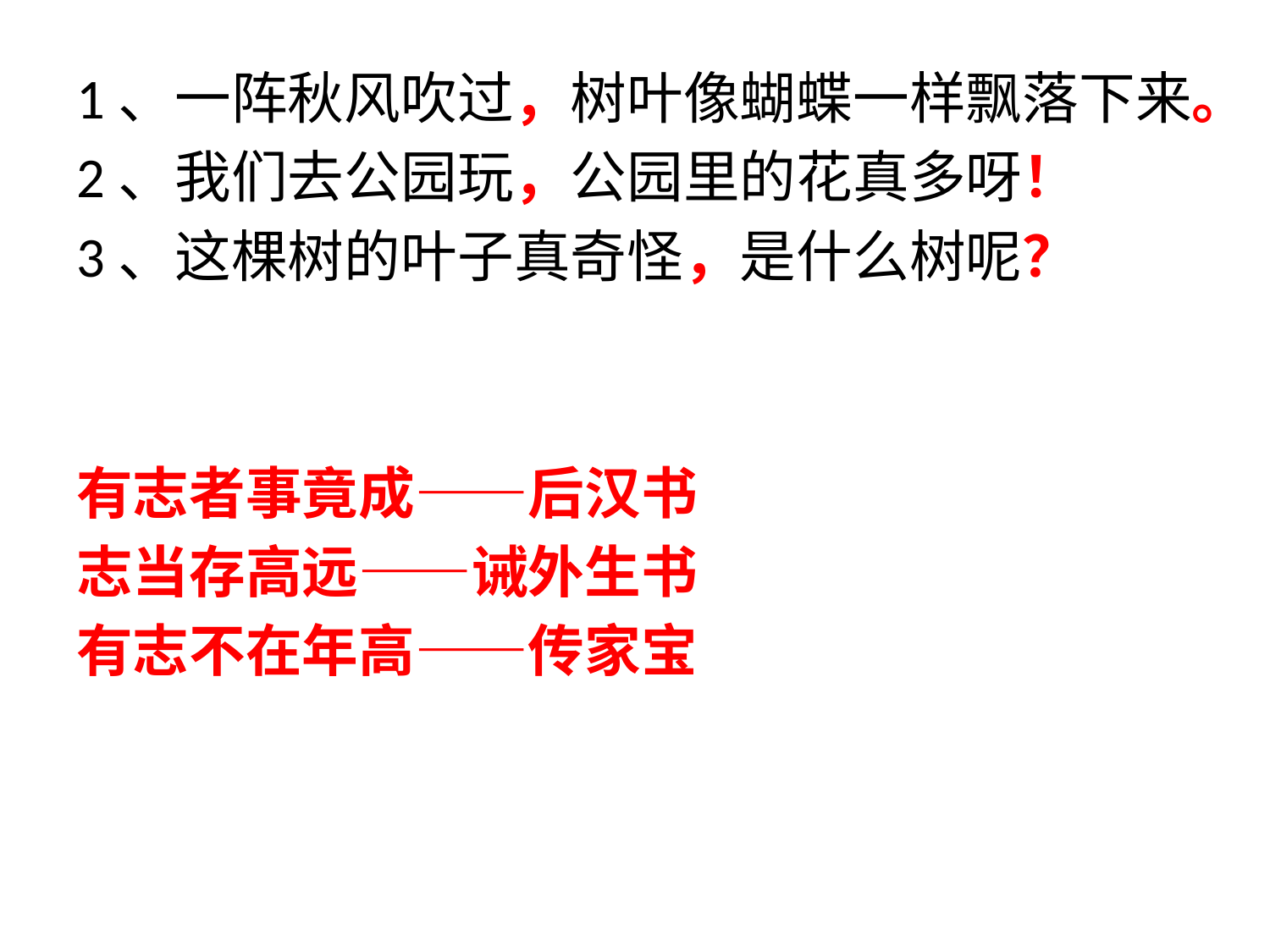

1、一阵秋风吹过，树叶像蝴蝶一样飘落下来。
2、我们去公园玩，公园里的花真多呀！
3、这棵树的叶子真奇怪，是什么树呢？

有志者事竟成——后汉书
志当存高远——诫外生书
有志不在年高——传家宝